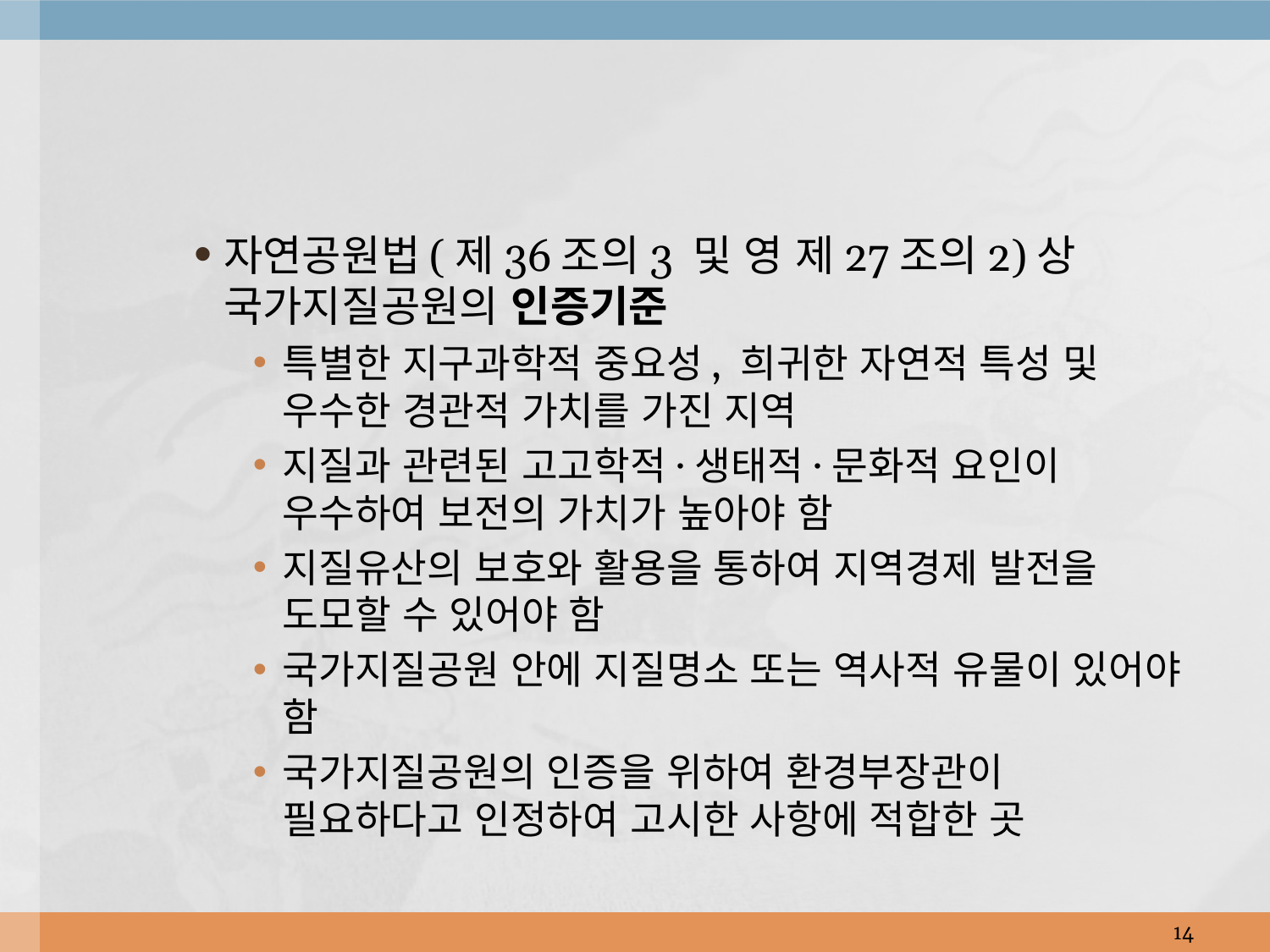

자연공원법(제36조의3 및 영 제27조의2)상 국가지질공원의 인증기준
특별한 지구과학적 중요성, 희귀한 자연적 특성 및 우수한 경관적 가치를 가진 지역
지질과 관련된 고고학적·생태적·문화적 요인이 우수하여 보전의 가치가 높아야 함
지질유산의 보호와 활용을 통하여 지역경제 발전을 도모할 수 있어야 함
국가지질공원 안에 지질명소 또는 역사적 유물이 있어야 함
국가지질공원의 인증을 위하여 환경부장관이 필요하다고 인정하여 고시한 사항에 적합한 곳

14